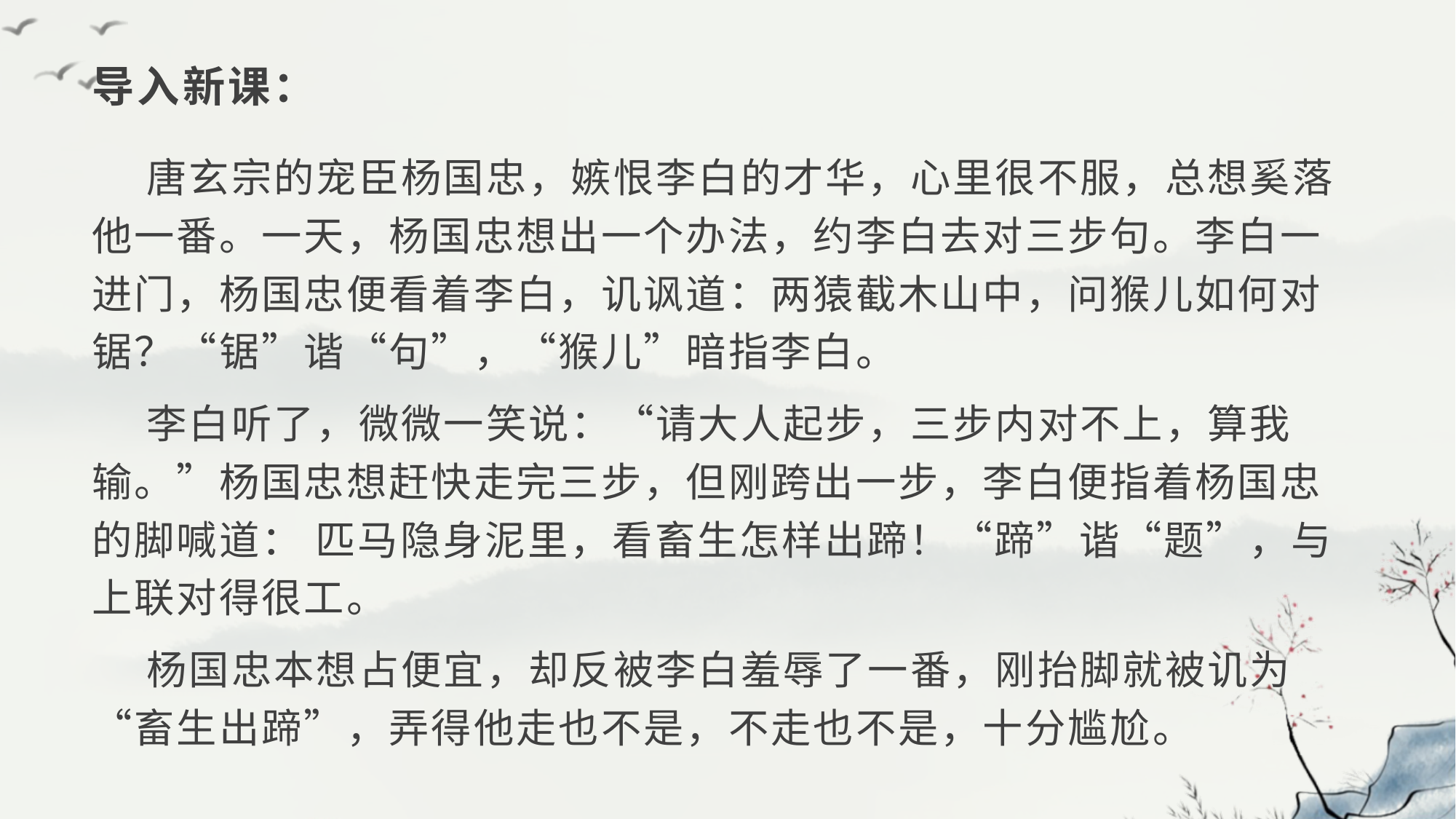

# 导入新课：
    唐玄宗的宠臣杨国忠，嫉恨李白的才华，心里很不服，总想奚落他一番。一天，杨国忠想出一个办法，约李白去对三步句。李白一进门，杨国忠便看着李白，讥讽道：两猿截木山中，问猴儿如何对锯？“锯”谐“句”，“猴儿”暗指李白。
    李白听了，微微一笑说：“请大人起步，三步内对不上，算我输。”杨国忠想赶快走完三步，但刚跨出一步，李白便指着杨国忠的脚喊道： 匹马隐身泥里，看畜生怎样出蹄！“蹄”谐“题”，与上联对得很工。
    杨国忠本想占便宜，却反被李白羞辱了一番，刚抬脚就被讥为“畜生出蹄”，弄得他走也不是，不走也不是，十分尴尬。